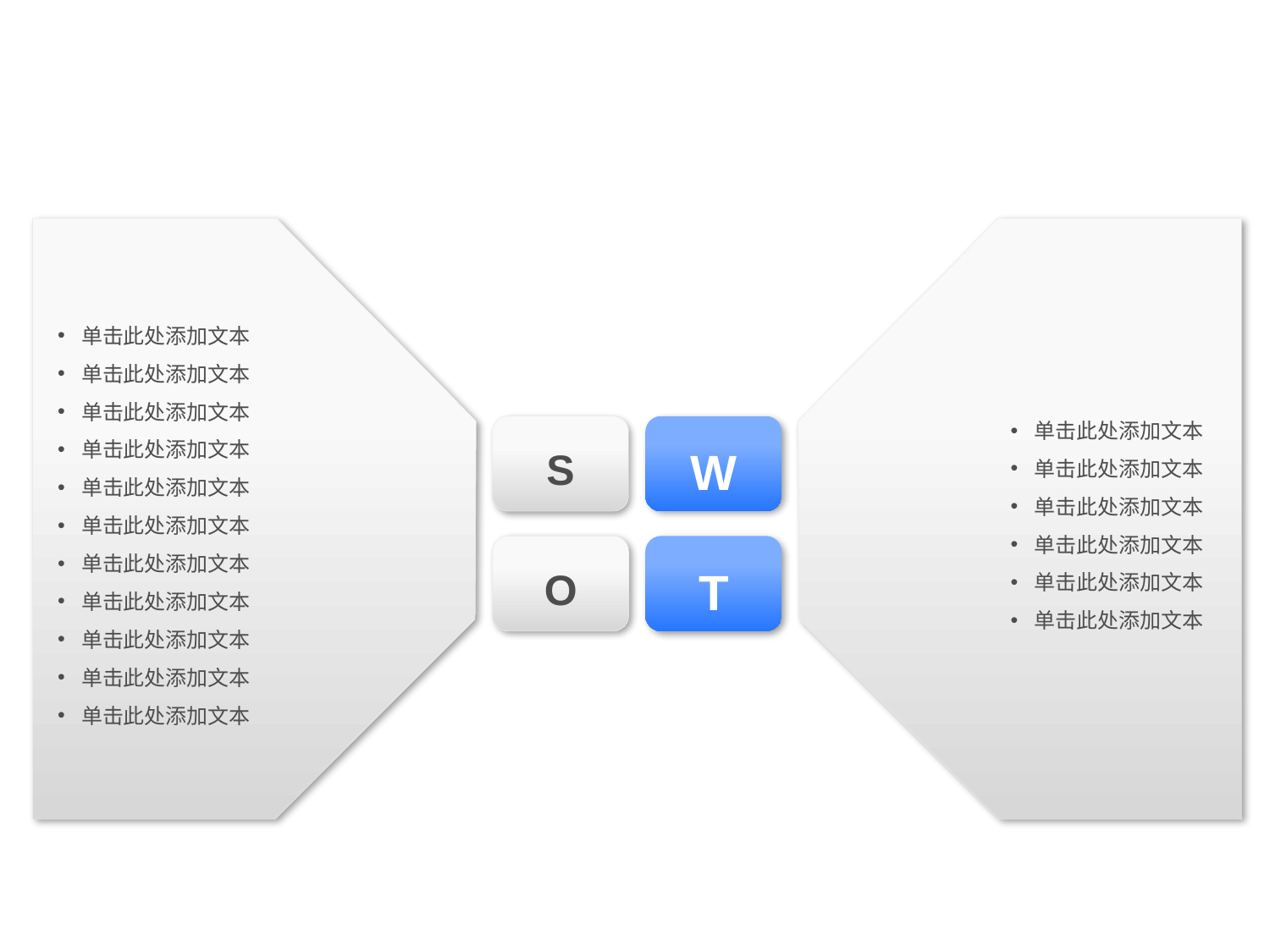

单击此处添加文本
单击此处添加文本
单击此处添加文本
单击此处添加文本
单击此处添加文本
单击此处添加文本
单击此处添加文本
单击此处添加文本
单击此处添加文本
单击此处添加文本
单击此处添加文本
单击此处添加文本
单击此处添加文本
单击此处添加文本
单击此处添加文本
单击此处添加文本
单击此处添加文本
S
W
O
T